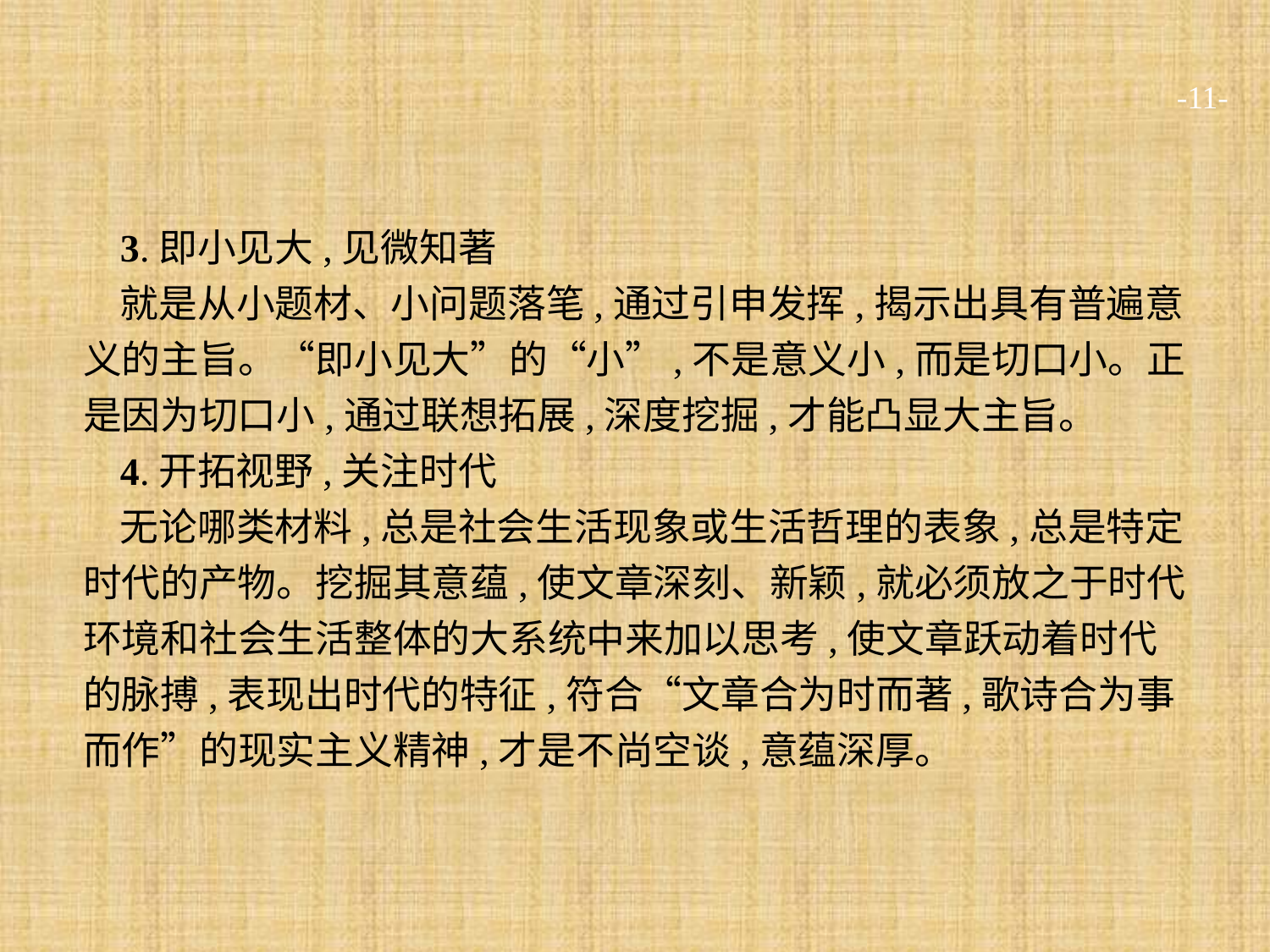

-11-
3.即小见大,见微知著
就是从小题材、小问题落笔,通过引申发挥,揭示出具有普遍意义的主旨。“即小见大”的“小”,不是意义小,而是切口小。正是因为切口小,通过联想拓展,深度挖掘,才能凸显大主旨。
4.开拓视野,关注时代
无论哪类材料,总是社会生活现象或生活哲理的表象,总是特定时代的产物。挖掘其意蕴,使文章深刻、新颖,就必须放之于时代环境和社会生活整体的大系统中来加以思考,使文章跃动着时代的脉搏,表现出时代的特征,符合“文章合为时而著,歌诗合为事而作”的现实主义精神,才是不尚空谈,意蕴深厚。